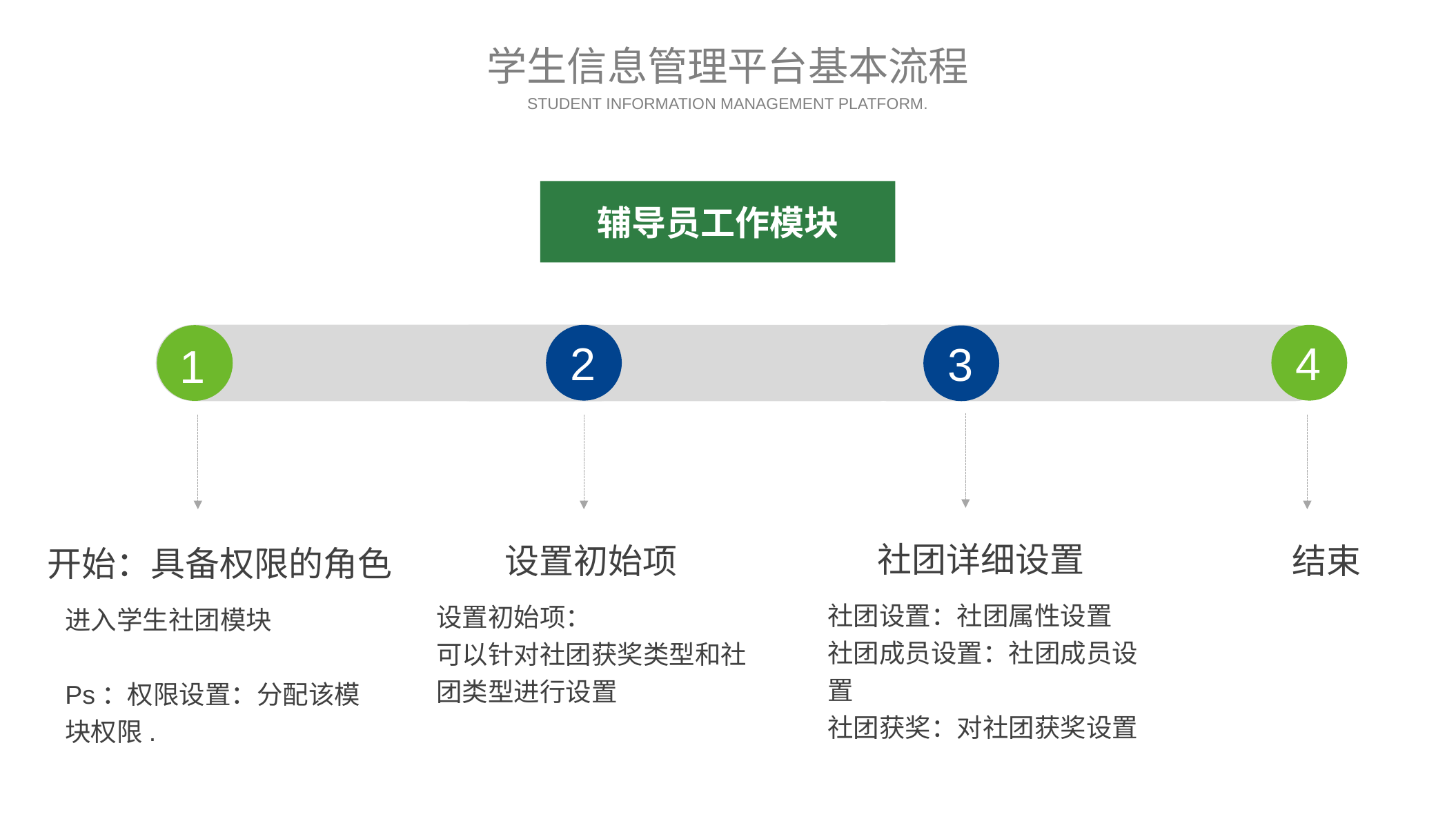

学生信息管理平台基本流程
STUDENT INFORMATION MANAGEMENT PLATFORM.
辅导员工作模块

2

4
3
1
社团详细设置
设置初始项
结束
开始：具备权限的角色
社团设置：社团属性设置
社团成员设置：社团成员设置
社团获奖：对社团获奖设置
设置初始项：
可以针对社团获奖类型和社团类型进行设置
进入学生社团模块

Ps：权限设置：分配该模块权限.